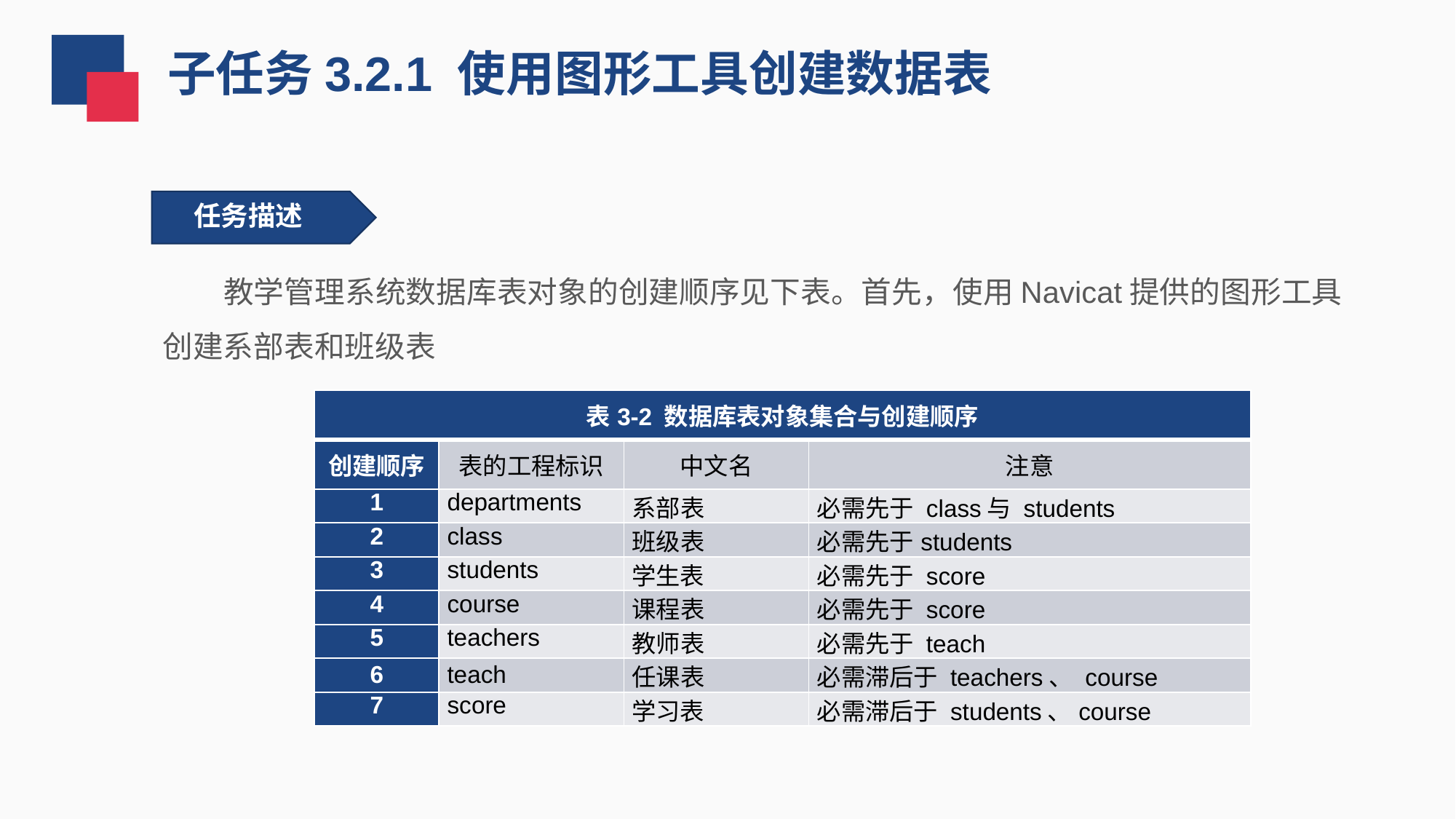

子任务3.2.1 使用图形工具创建数据表

    任务描述
        教学管理系统数据库表对象的创建顺序见下表。首先，使用Navicat提供的图形工具创建系部表和班级表
| 表3-2 数据库表对象集合与创建顺序 |  |  |  |
| --- | --- | --- | --- |
| 创建顺序 | 表的工程标识 | 中文名 | 注意 |
| 1 | departments | 系部表 | 必需先于 class与 students |
| 2 | class | 班级表 | 必需先于students |
| 3 | students | 学生表 | 必需先于 score |
| 4 | course | 课程表 | 必需先于 score |
| 5 | teachers | 教师表 | 必需先于 teach |
| 6 | teach | 任课表 | 必需滞后于 teachers、 course |
| 7 | score | 学习表 | 必需滞后于 students、course |